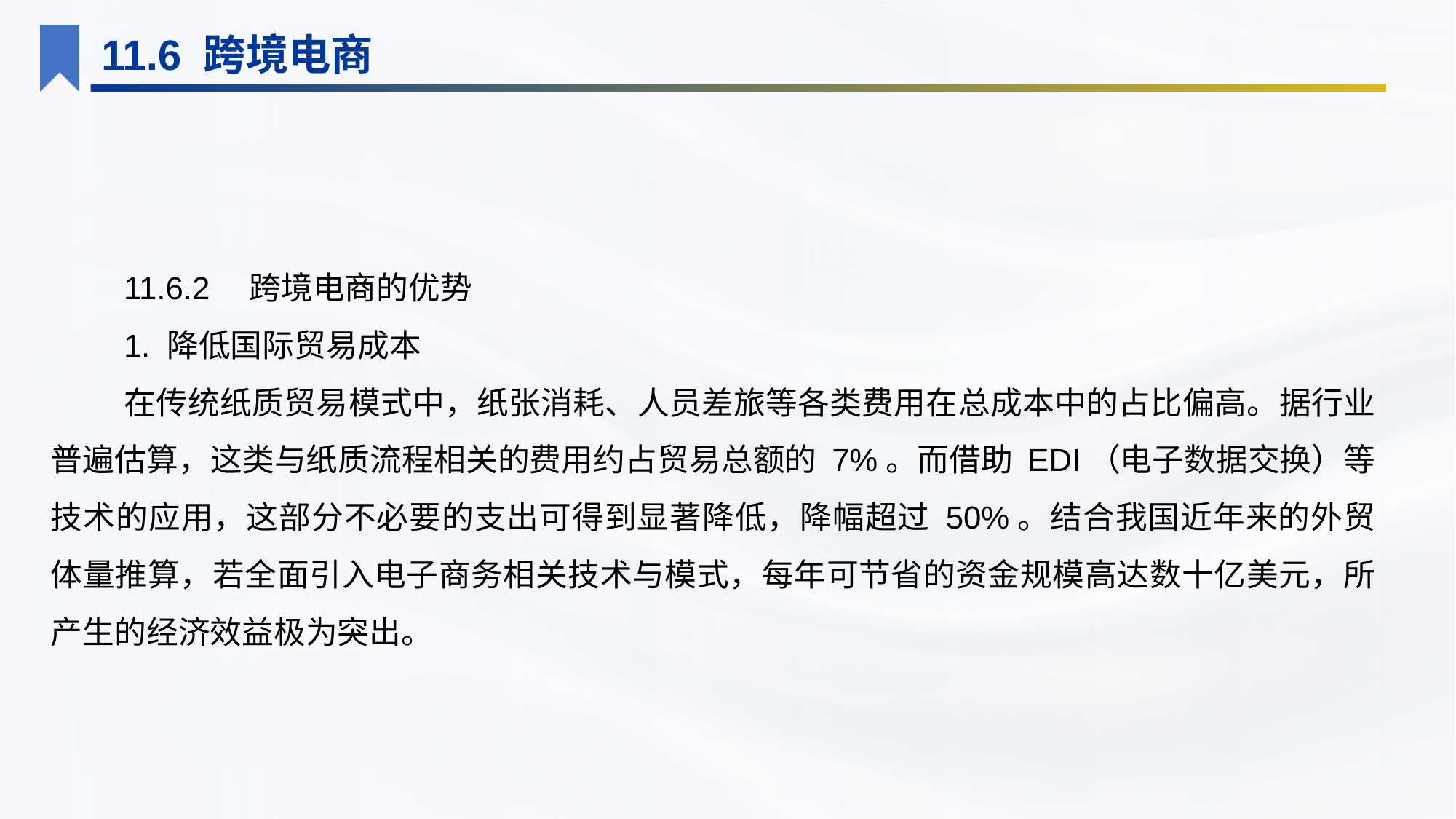

11.6 跨境电商
11.6.2　跨境电商的优势
1. 降低国际贸易成本
在传统纸质贸易模式中，纸张消耗、人员差旅等各类费用在总成本中的占比偏高。据行业普遍估算，这类与纸质流程相关的费用约占贸易总额的 7%。而借助 EDI（电子数据交换）等技术的应用，这部分不必要的支出可得到显著降低，降幅超过 50%。结合我国近年来的外贸体量推算，若全面引入电子商务相关技术与模式，每年可节省的资金规模高达数十亿美元，所产生的经济效益极为突出。